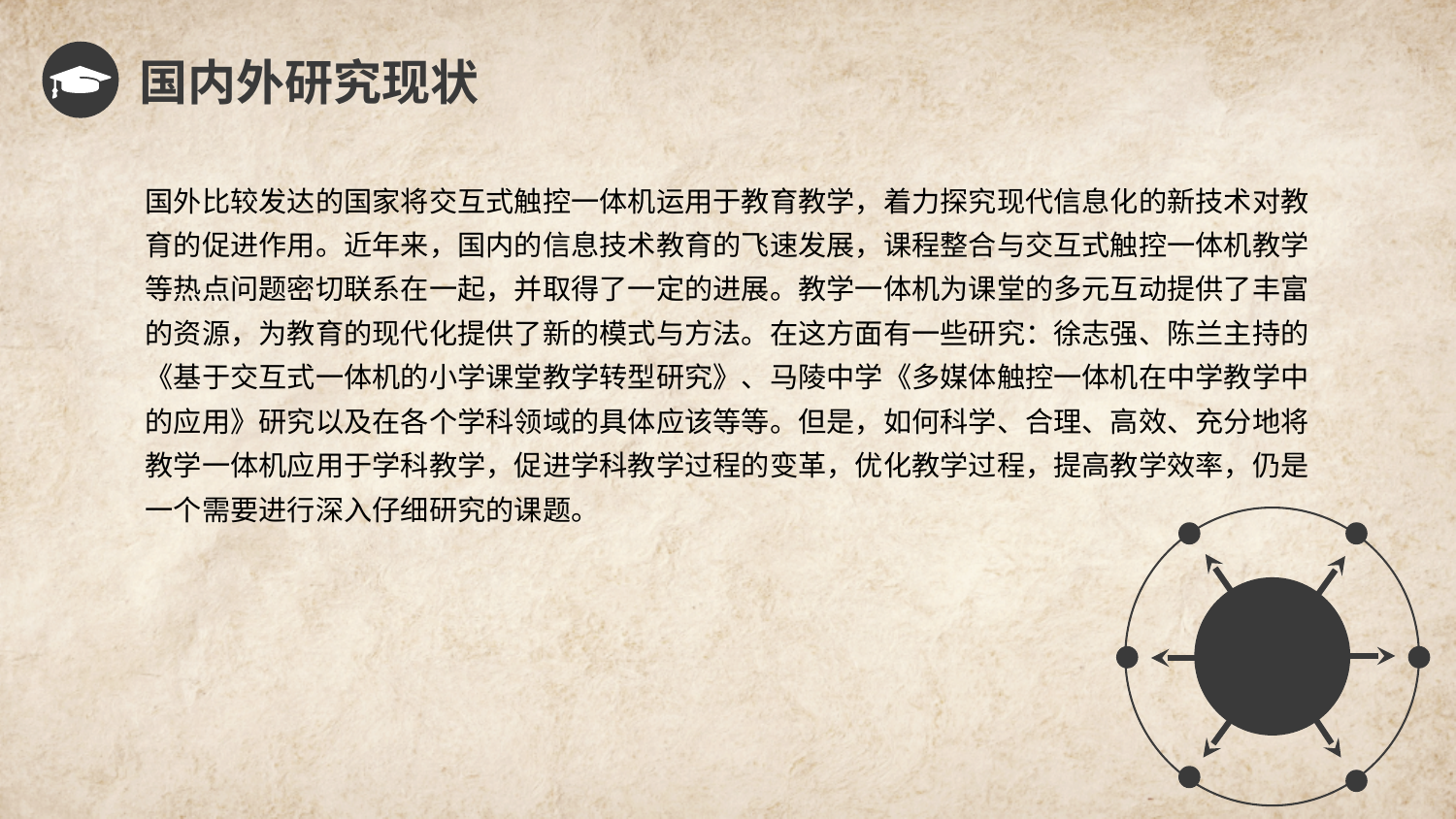

国内外研究现状
国外比较发达的国家将交互式触控一体机运用于教育教学，着力探究现代信息化的新技术对教育的促进作用。近年来，国内的信息技术教育的飞速发展，课程整合与交互式触控一体机教学等热点问题密切联系在一起，并取得了一定的进展。教学一体机为课堂的多元互动提供了丰富的资源，为教育的现代化提供了新的模式与方法。在这方面有一些研究：徐志强、陈兰主持的《基于交互式一体机的小学课堂教学转型研究》、马陵中学《多媒体触控一体机在中学教学中的应用》研究以及在各个学科领域的具体应该等等。但是，如何科学、合理、高效、充分地将教学一体机应用于学科教学，促进学科教学过程的变革，优化教学过程，提高教学效率，仍是一个需要进行深入仔细研究的课题。